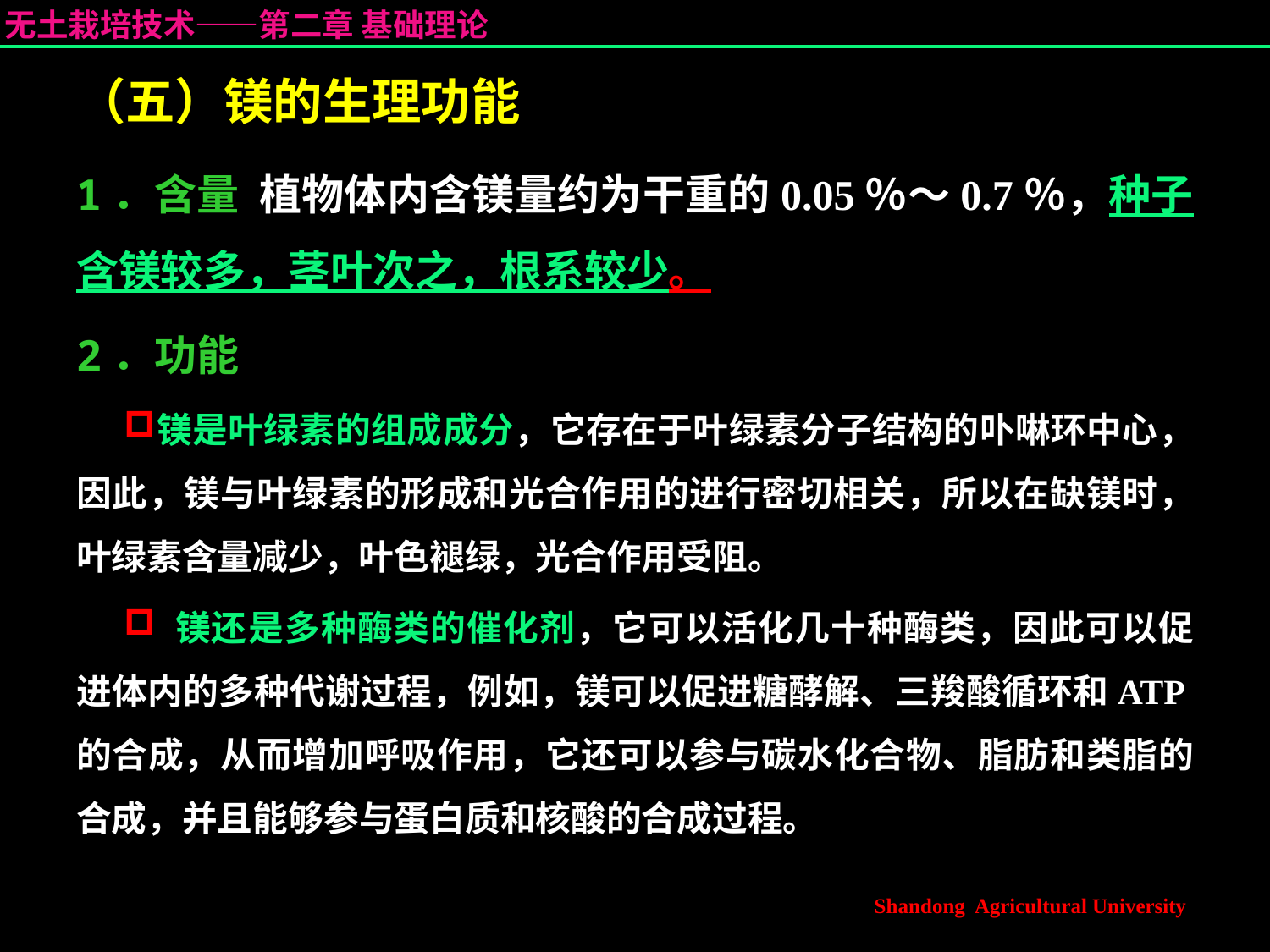

# （五）镁的生理功能
1．含量  植物体内含镁量约为干重的0.05％～0.7％，种子含镁较多，茎叶次之，根系较少。
2．功能
镁是叶绿素的组成成分，它存在于叶绿素分子结构的卟啉环中心，因此，镁与叶绿素的形成和光合作用的进行密切相关，所以在缺镁时，叶绿素含量减少，叶色褪绿，光合作用受阻。
 镁还是多种酶类的催化剂，它可以活化几十种酶类，因此可以促进体内的多种代谢过程，例如，镁可以促进糖酵解、三羧酸循环和ATP的合成，从而增加呼吸作用，它还可以参与碳水化合物、脂肪和类脂的合成，并且能够参与蛋白质和核酸的合成过程。